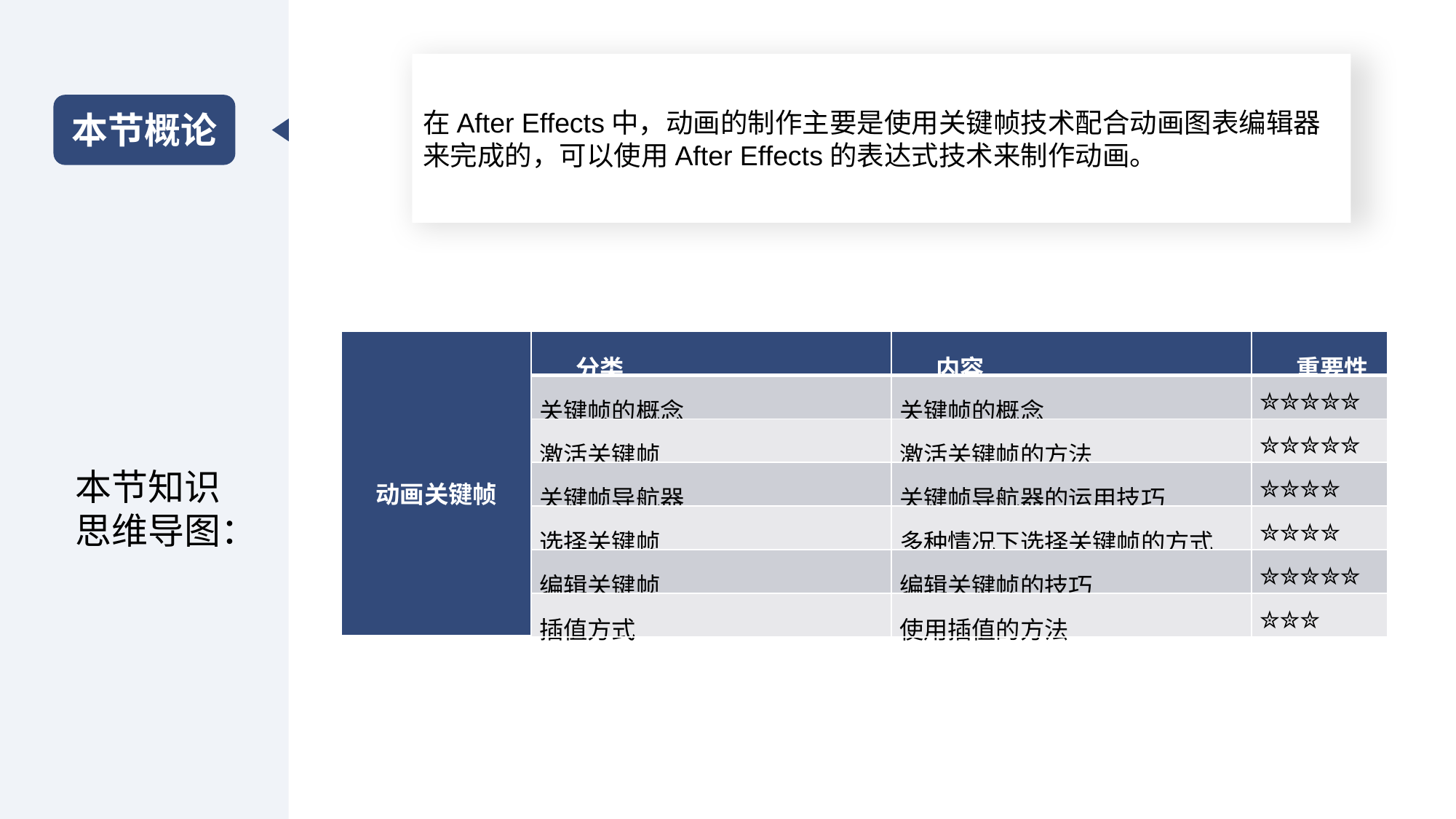

在After Effects中，动画的制作主要是使用关键帧技术配合动画图表编辑器来完成的，可以使用After Effects的表达式技术来制作动画。

本节概论

| 动画关键帧 | 分类 | 内容 | 重要性 |
| --- | --- | --- | --- |
|  | 关键帧的概念 | 关键帧的概念 | ✮✮✮✮✮ |
|  | 激活关键帧 | 激活关键帧的方法 | ✮✮✮✮✮ |
|  | 关键帧导航器 | 关键帧导航器的运用技巧 | ✮✮✮✮ |
|  | 选择关键帧 | 多种情况下选择关键帧的方式 | ✮✮✮✮ |
|  | 编辑关键帧 | 编辑关键帧的技巧 | ✮✮✮✮✮ |
|  | 插值方式 | 使用插值的方法 | ✮✮✮ |
本节知识思维导图：